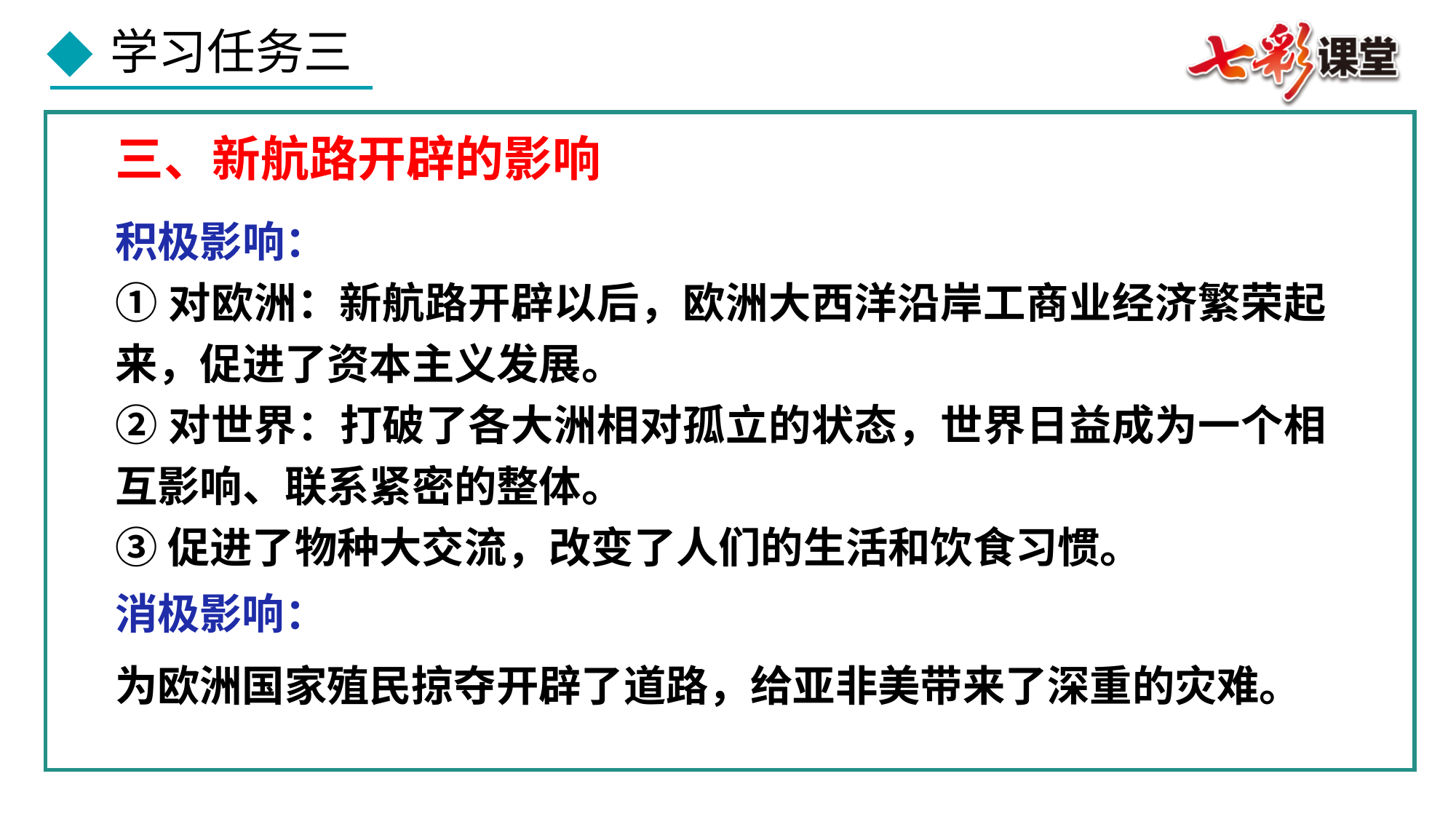

三、新航路开辟的影响
积极影响：
①对欧洲：新航路开辟以后，欧洲大西洋沿岸工商业经济繁荣起来，促进了资本主义发展。
②对世界：打破了各大洲相对孤立的状态，世界日益成为一个相互影响、联系紧密的整体。
③促进了物种大交流，改变了人们的生活和饮食习惯。
消极影响：
为欧洲国家殖民掠夺开辟了道路，给亚非美带来了深重的灾难。